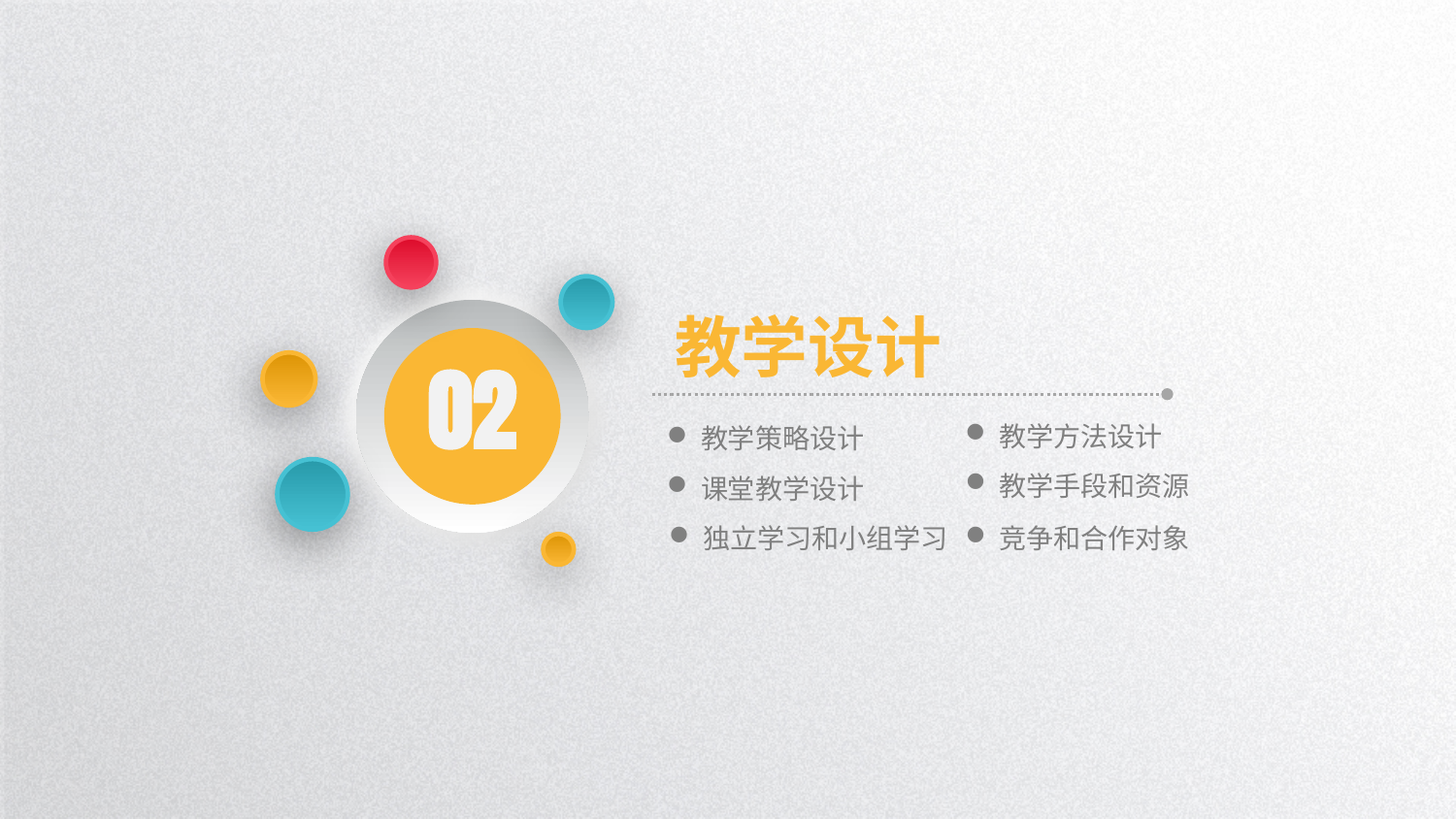

教学设计

02
教学方法设计
教学策略设计

教学手段和资源
课堂教学设计
独立学习和小组学习
竞争和合作对象